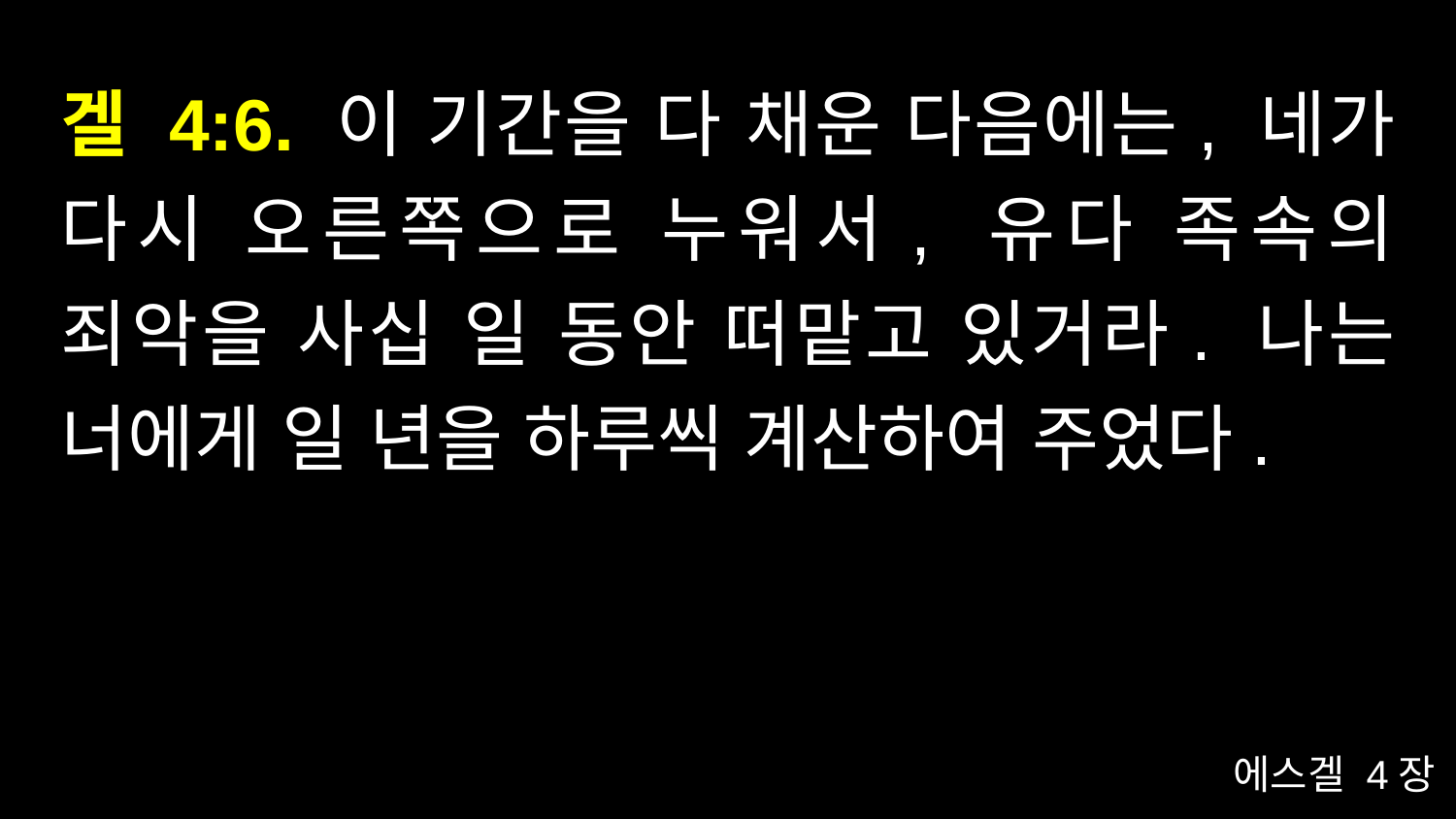

# 겔 4:6. 이 기간을 다 채운 다음에는, 네가 다시 오른쪽으로 누워서, 유다 족속의 죄악을 사십 일 동안 떠맡고 있거라. 나는 너에게 일 년을 하루씩 계산하여 주었다.
에스겔 4장